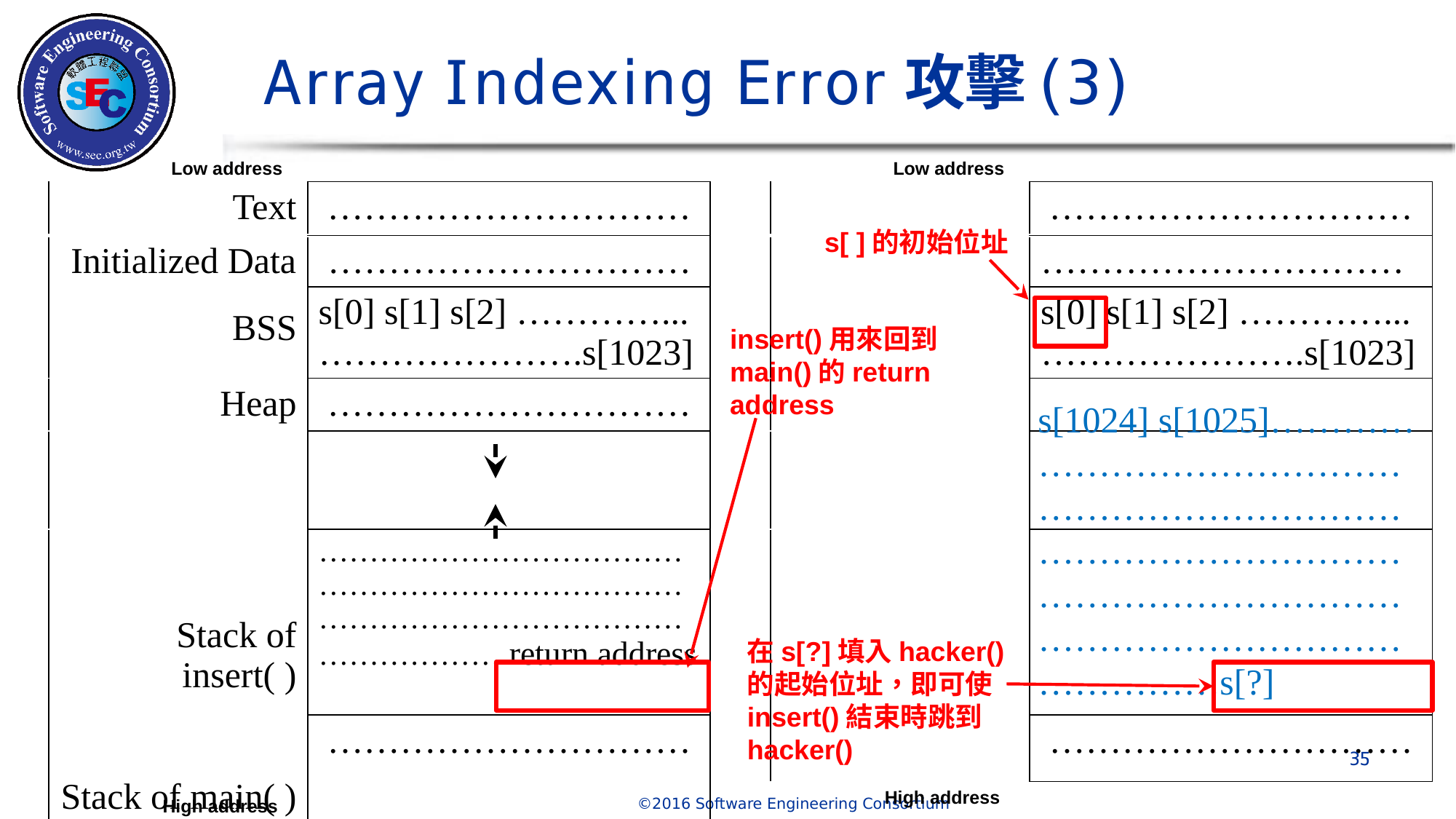

# Array Indexing Error攻擊(3)
Low address
Low address
| Text | ………………………… |
| --- | --- |
| Initialized Data BSS | ………………………… |
|  | s[0] s[1] s[2] …………... ………………….s[1023] |
| Heap | ………………………… |
|  |  |
| Stack of insert( ) Stack of main( ) | ……………………………………………………………… ……………………………… ……………… return address |
|  | ………………………… |
|  | ………………………… |
| --- | --- |
|  | ………………………… |
|  | s[0] s[1] s[2] …………... ………………….s[1023] |
|  | ………………………… |
|  |  |
|  | …………………………………………………… ………………………… ……………. |
|  | ………………………… |
s[ ]的初始位址

insert()用來回到main()的return address

s[1024] s[1025]…………
…………………………
………………………… ………………………… ……………………………………………………
……………s[?]

在s[?]填入hacker()的起始位址，即可使insert()結束時跳到hacker()

35
High address
High address